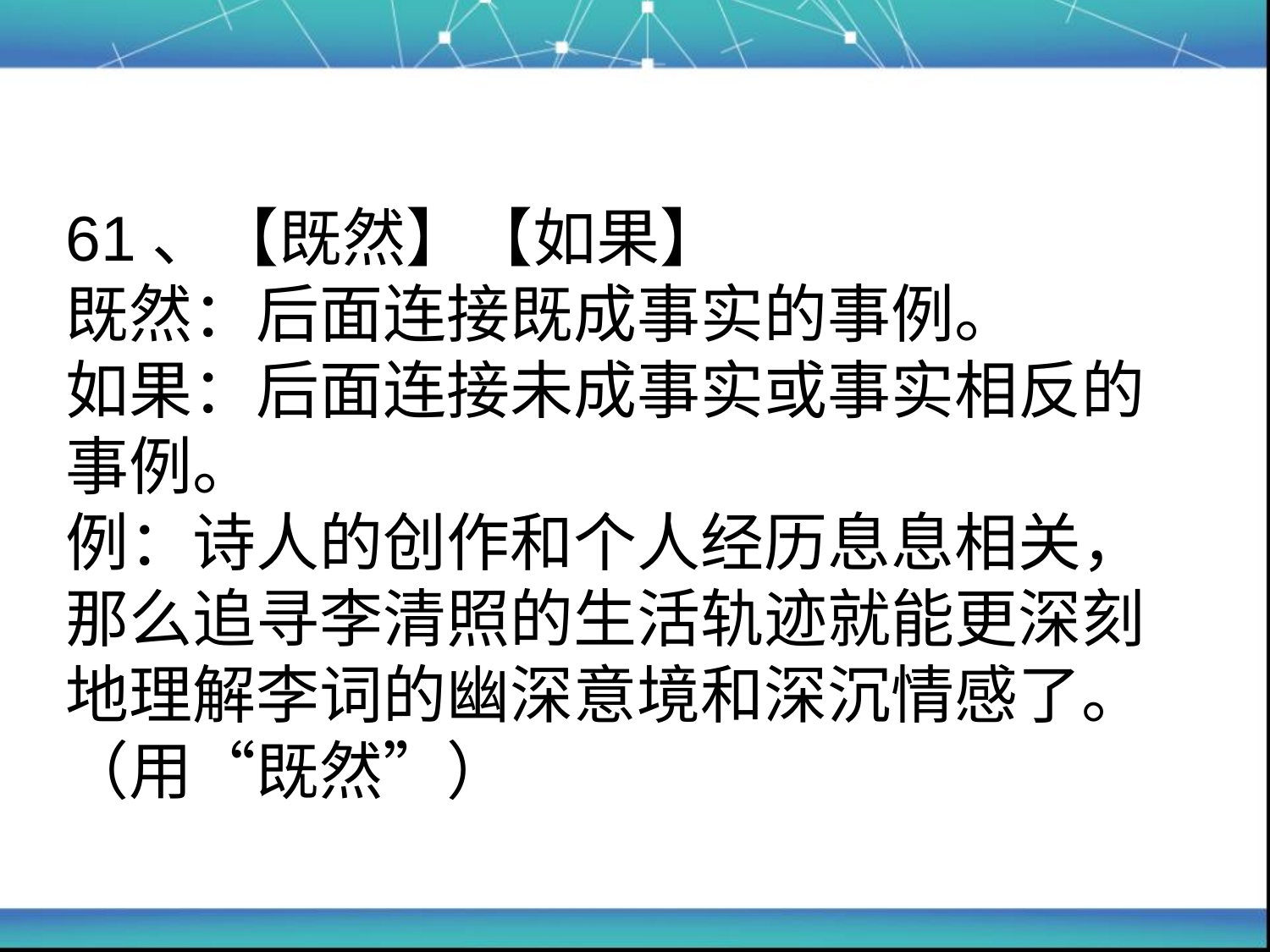

# 61、【既然】【如果】 既然：后面连接既成事实的事例。 如果：后面连接未成事实或事实相反的事例。 例：诗人的创作和个人经历息息相关，那么追寻李清照的生活轨迹就能更深刻地理解李词的幽深意境和深沉情感了。（用“既然”）